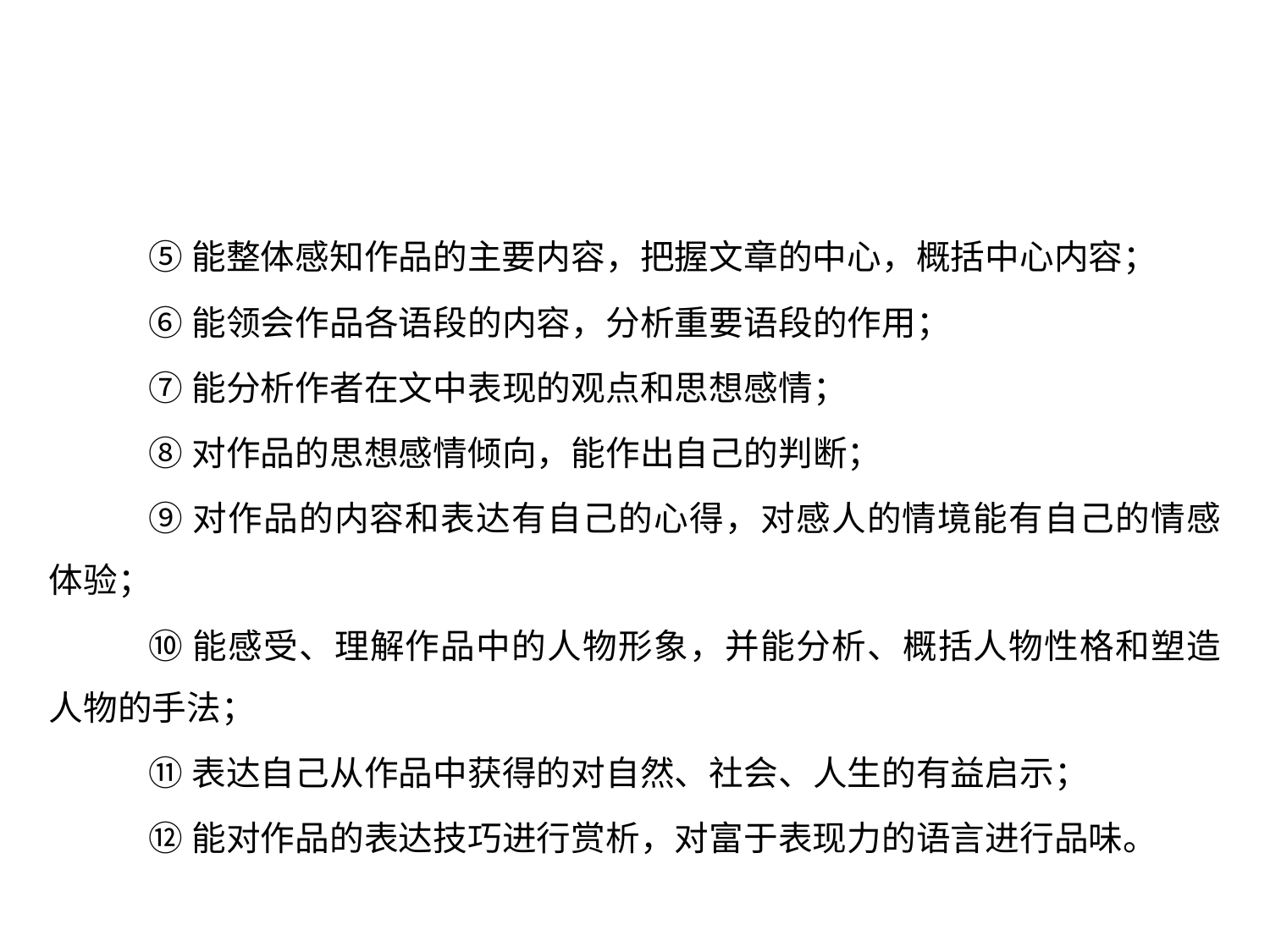

⑤能整体感知作品的主要内容，把握文章的中心，概括中心内容；
⑥能领会作品各语段的内容，分析重要语段的作用；
⑦能分析作者在文中表现的观点和思想感情；
⑧对作品的思想感情倾向，能作出自己的判断；
⑨对作品的内容和表达有自己的心得，对感人的情境能有自己的情感体验；
⑩能感受、理解作品中的人物形象，并能分析、概括人物性格和塑造人物的手法；
⑪表达自己从作品中获得的对自然、社会、人生的有益启示；
⑫能对作品的表达技巧进行赏析，对富于表现力的语言进行品味。